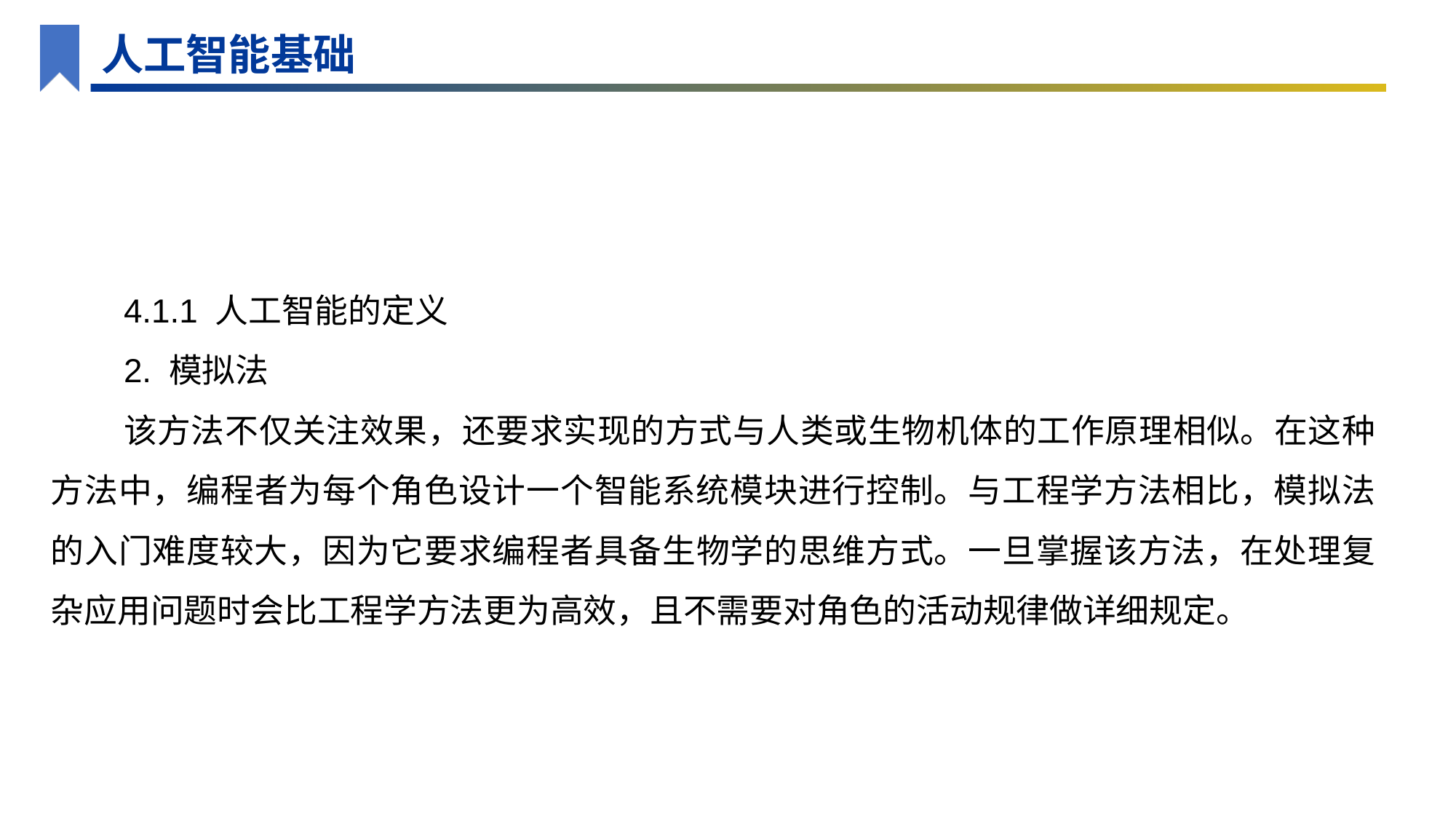

人工智能基础
4.1.1 人工智能的定义
2. 模拟法
该方法不仅关注效果，还要求实现的方式与人类或生物机体的工作原理相似。在这种方法中，编程者为每个角色设计一个智能系统模块进行控制。与工程学方法相比，模拟法的入门难度较大，因为它要求编程者具备生物学的思维方式。一旦掌握该方法，在处理复杂应用问题时会比工程学方法更为高效，且不需要对角色的活动规律做详细规定。